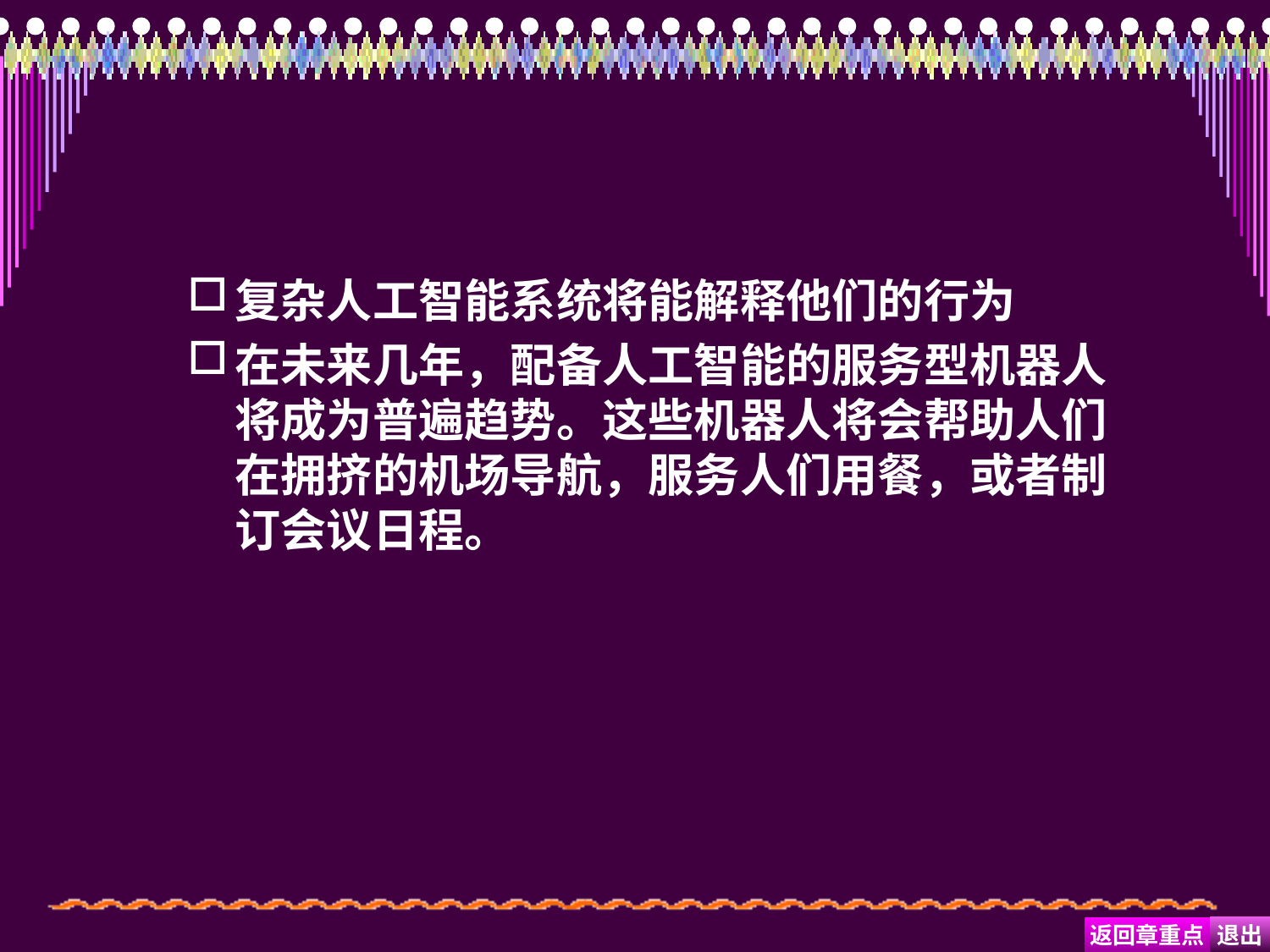

#
复杂人工智能系统将能解释他们的行为
在未来几年，配备人工智能的服务型机器人将成为普遍趋势。这些机器人将会帮助人们在拥挤的机场导航，服务人们用餐，或者制订会议日程。